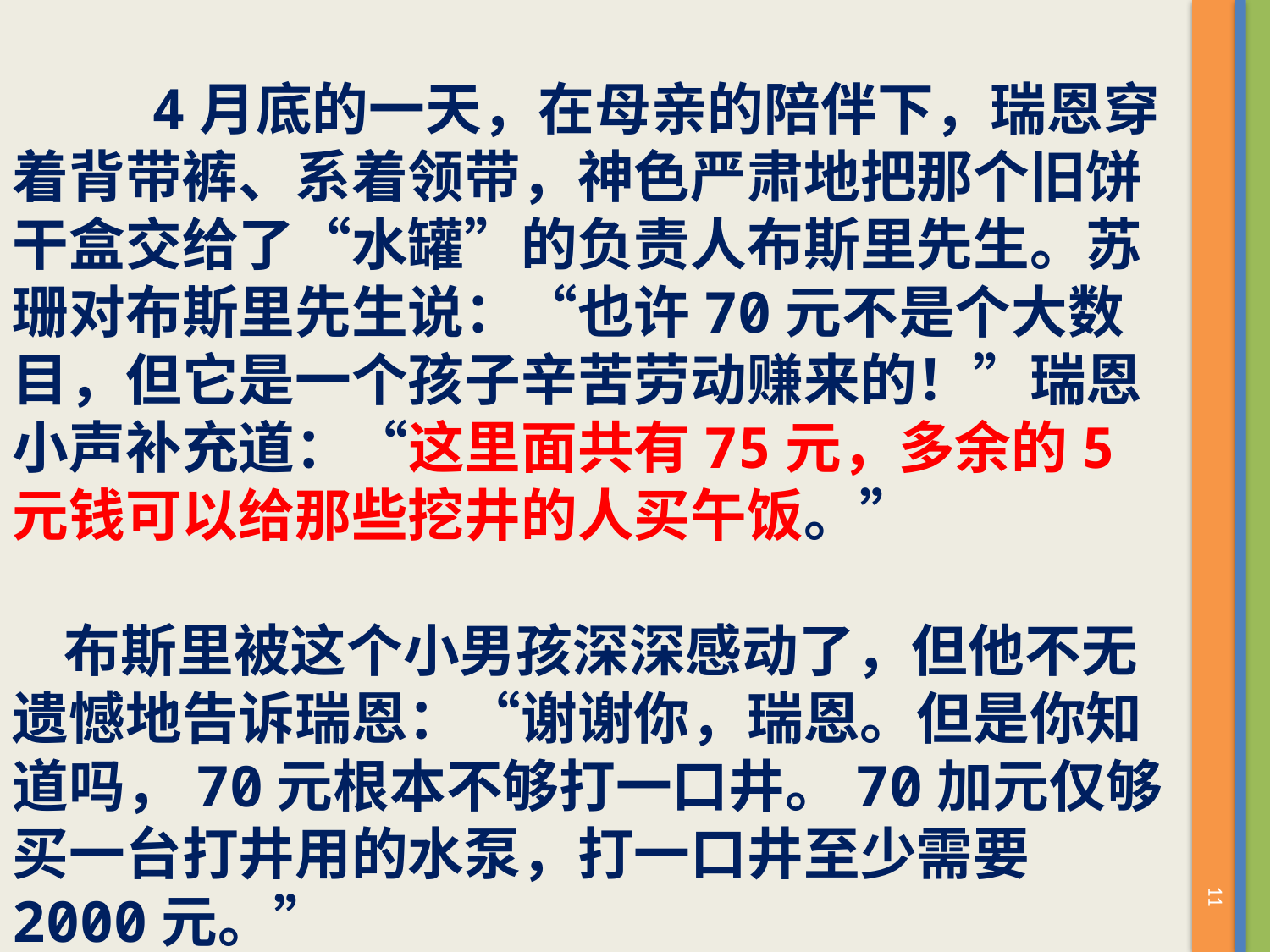

4月底的一天，在母亲的陪伴下，瑞恩穿着背带裤、系着领带，神色严肃地把那个旧饼干盒交给了“水罐”的负责人布斯里先生。苏珊对布斯里先生说：“也许70元不是个大数目，但它是一个孩子辛苦劳动赚来的！”瑞恩小声补充道：“这里面共有75元，多余的5元钱可以给那些挖井的人买午饭。”
    布斯里被这个小男孩深深感动了，但他不无遗憾地告诉瑞恩：“谢谢你，瑞恩。但是你知道吗，70元根本不够打一口井。70加元仅够买一台打井用的水泵，打一口井至少需要2000元。”
11